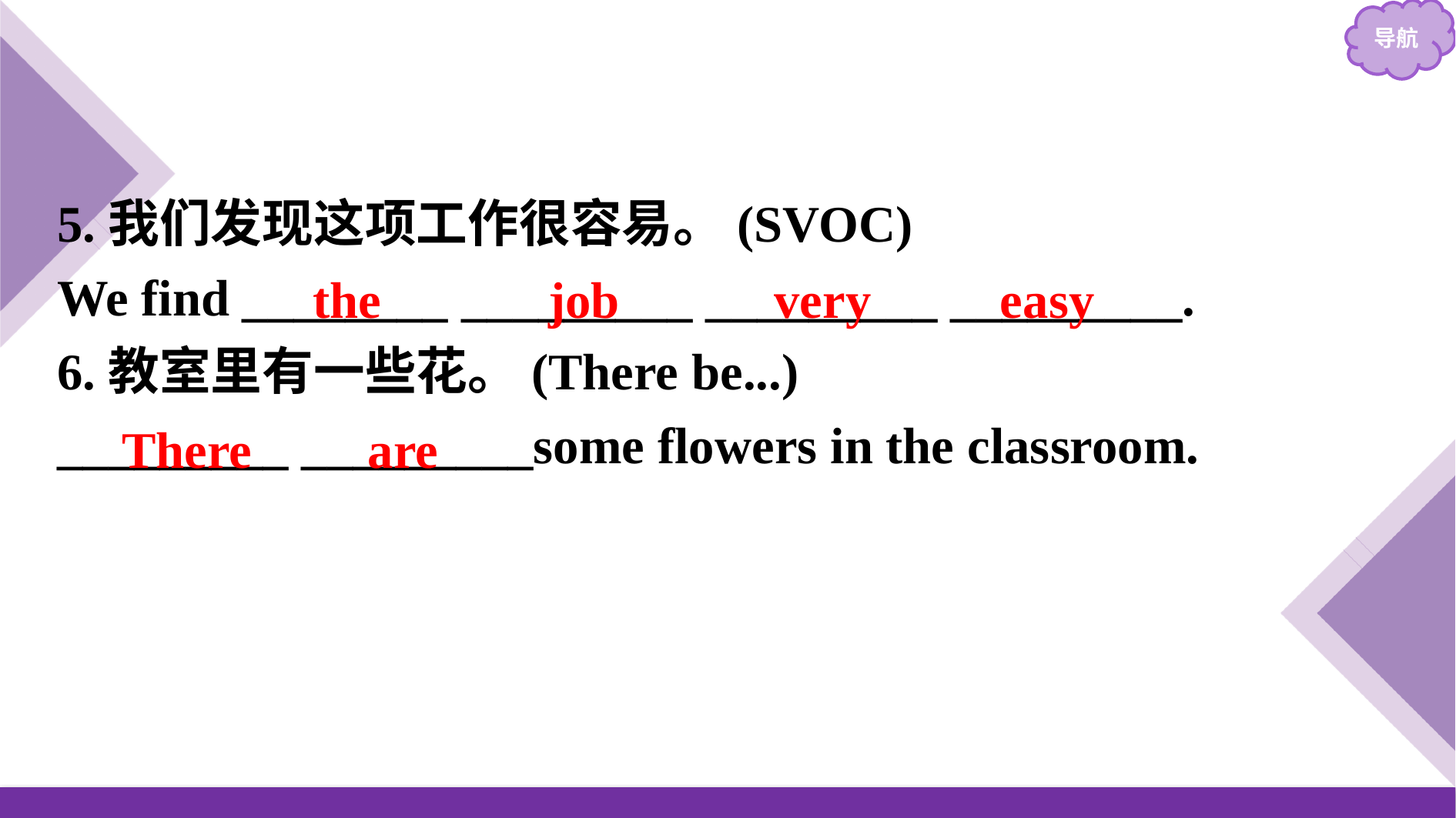

5.我们发现这项工作很容易。(SVOC)
We find ________ _________ _________ _________.
6.教室里有一些花。(There be...)
_________ _________some flowers in the classroom.
the             job            very          easy
There         are